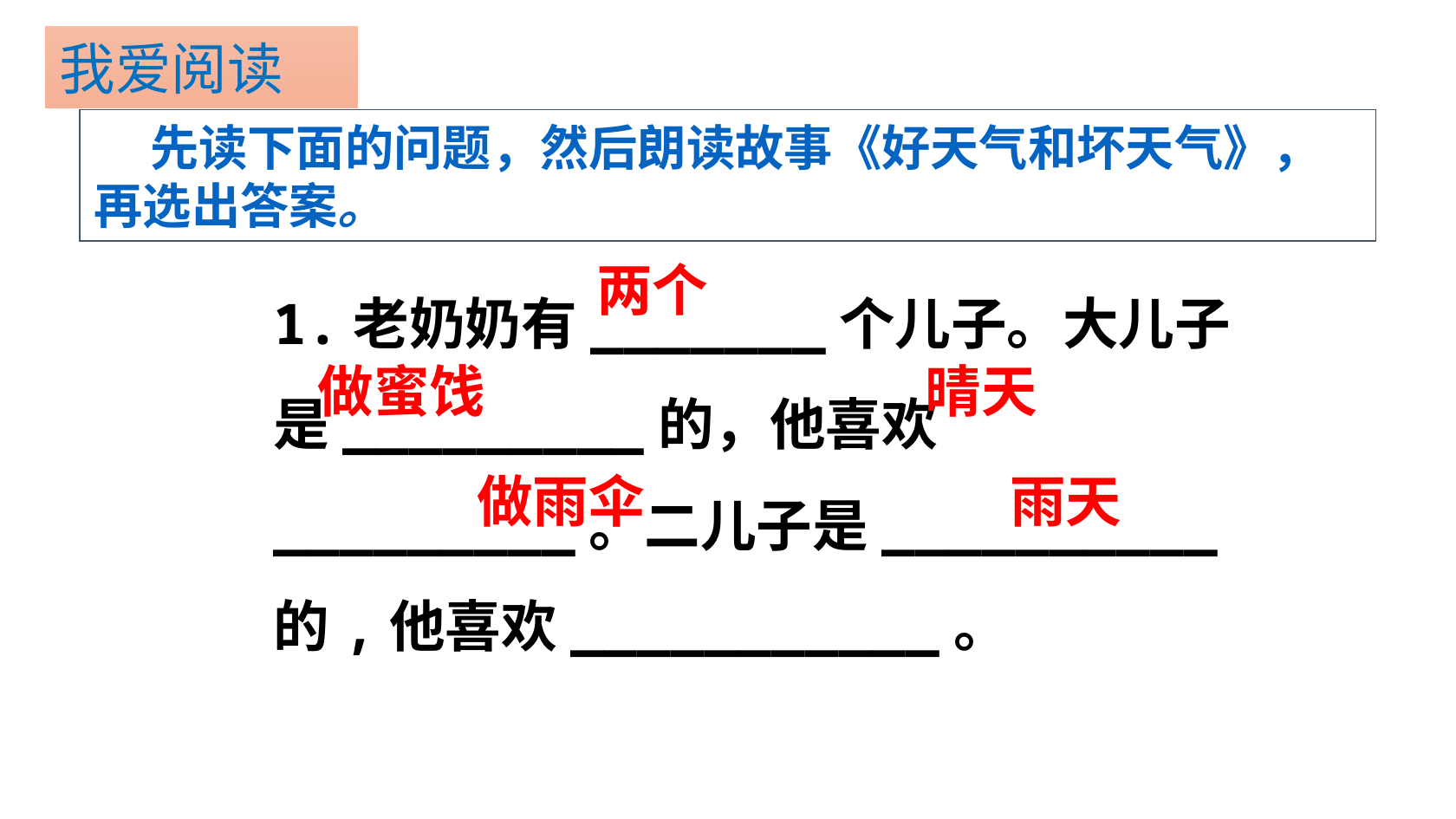

我爱阅读
    先读下面的问题，然后朗读故事《好天气和坏天气》，再选出答案。
两个
1.老奶奶有_______个儿子。大儿子是_________的，他喜欢_________。二儿子是__________的,他喜欢___________。
晴天
做蜜饯
做雨伞
雨天